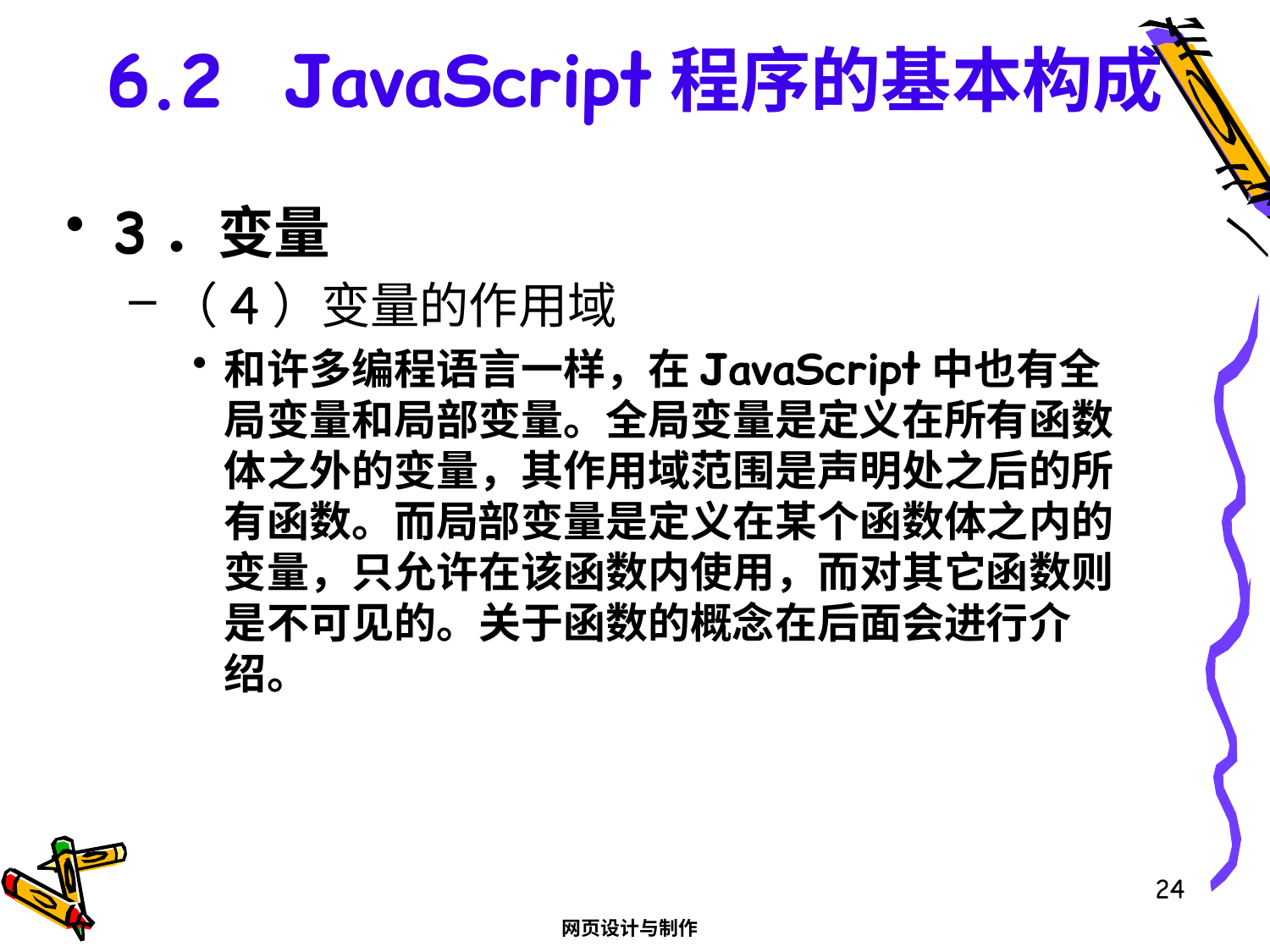

# 6.2  JavaScript程序的基本构成
3．变量
（4）变量的作用域
和许多编程语言一样，在JavaScript中也有全局变量和局部变量。全局变量是定义在所有函数体之外的变量，其作用域范围是声明处之后的所有函数。而局部变量是定义在某个函数体之内的变量，只允许在该函数内使用，而对其它函数则是不可见的。关于函数的概念在后面会进行介绍。
24
网页设计与制作